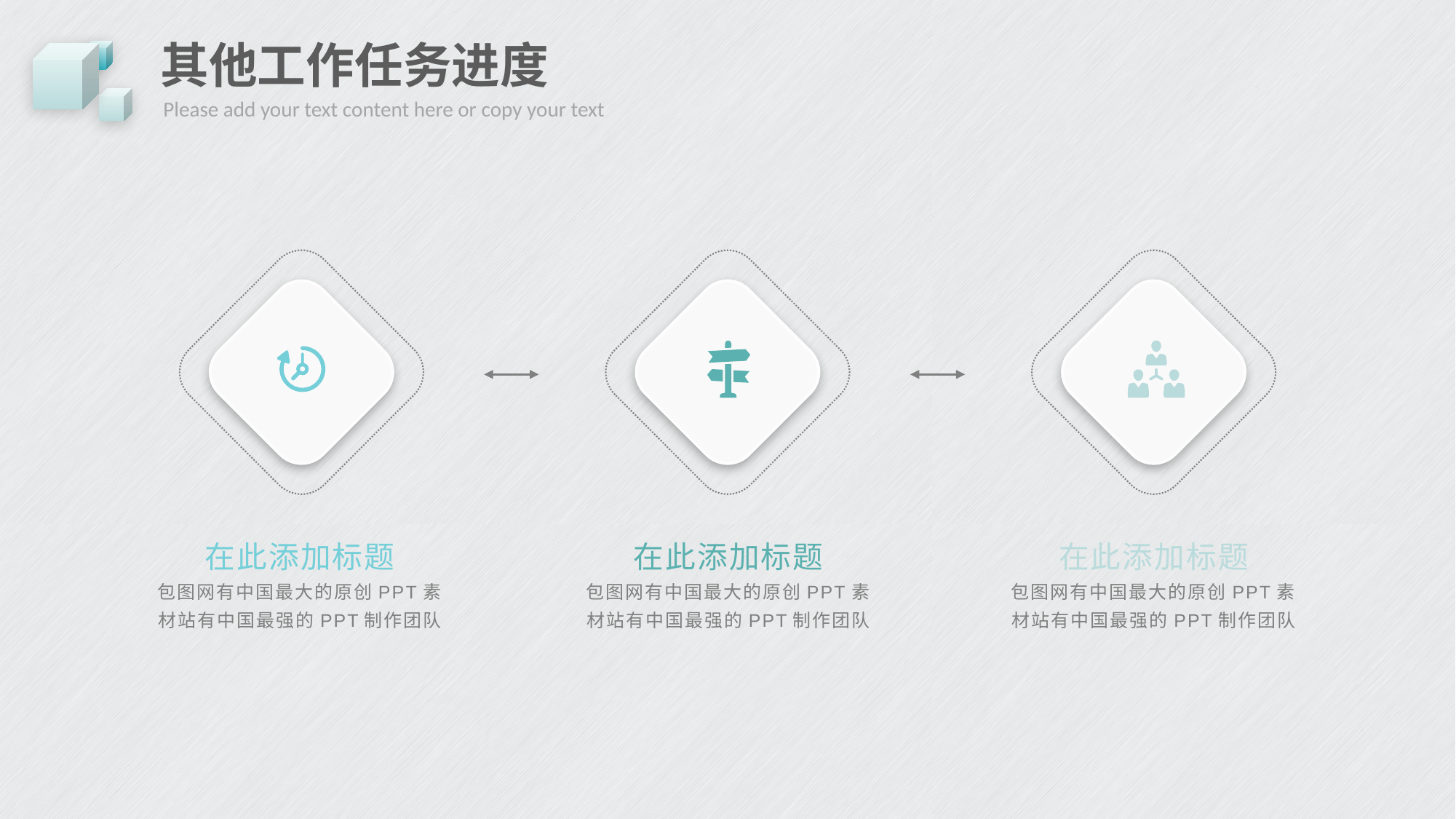

# 其他工作任务进度
Please add your text content here or copy your text

在此添加标题
包图网有中国最大的原创PPT素材站有中国最强的PPT制作团队
在此添加标题
包图网有中国最大的原创PPT素材站有中国最强的PPT制作团队
在此添加标题
包图网有中国最大的原创PPT素材站有中国最强的PPT制作团队